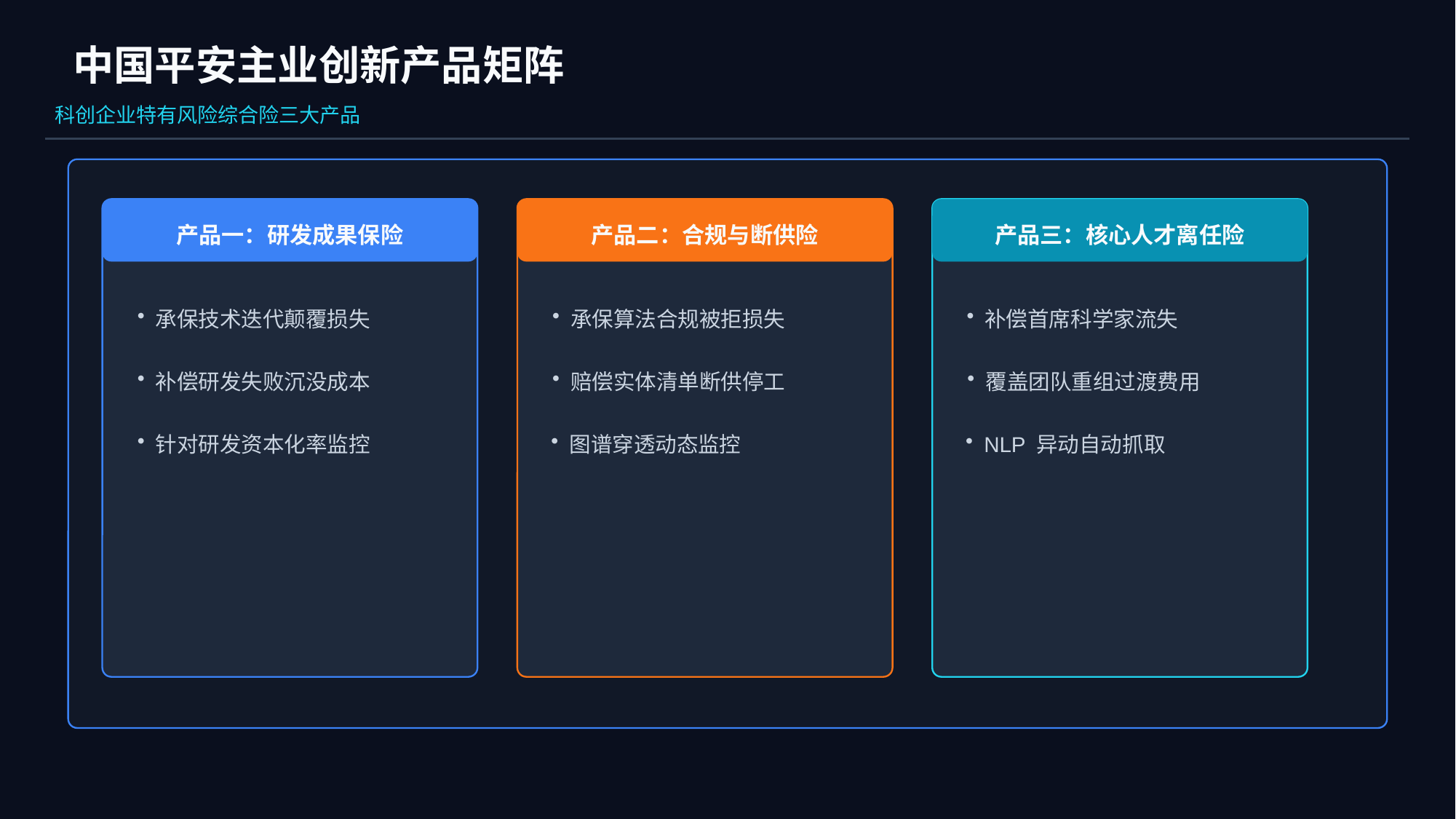

中国平安主业创新产品矩阵
科创企业特有风险综合险三大产品

产品一：研发成果保险
产品二：合规与断供险
产品三：核心人才离任险
承保技术迭代颠覆损失
承保算法合规被拒损失
补偿首席科学家流失
补偿研发失败沉没成本
赔偿实体清单断供停工
覆盖团队重组过渡费用
针对研发资本化率监控
图谱穿透动态监控
NLP 异动自动抓取